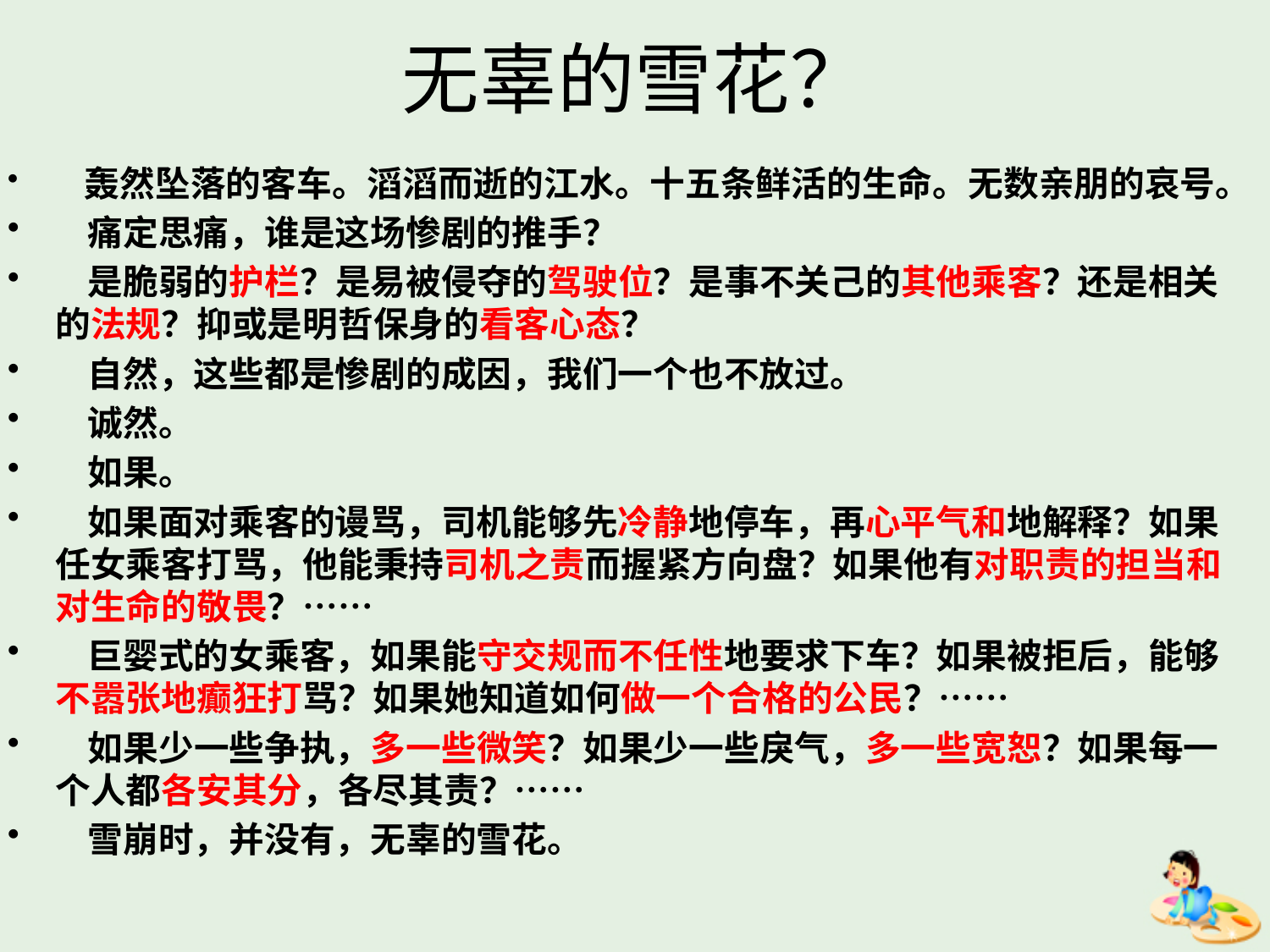

# 无辜的雪花？
   轰然坠落的客车。滔滔而逝的江水。十五条鲜活的生命。无数亲朋的哀号。
   痛定思痛，谁是这场惨剧的推手？
   是脆弱的护栏？是易被侵夺的驾驶位？是事不关己的其他乘客？还是相关的法规？抑或是明哲保身的看客心态？
   自然，这些都是惨剧的成因，我们一个也不放过。
   诚然。
   如果。
   如果面对乘客的谩骂，司机能够先冷静地停车，再心平气和地解释？如果任女乘客打骂，他能秉持司机之责而握紧方向盘？如果他有对职责的担当和对生命的敬畏？……
   巨婴式的女乘客，如果能守交规而不任性地要求下车？如果被拒后，能够不嚣张地癫狂打骂？如果她知道如何做一个合格的公民？……
   如果少一些争执，多一些微笑？如果少一些戾气，多一些宽恕？如果每一个人都各安其分，各尽其责？……
   雪崩时，并没有，无辜的雪花。